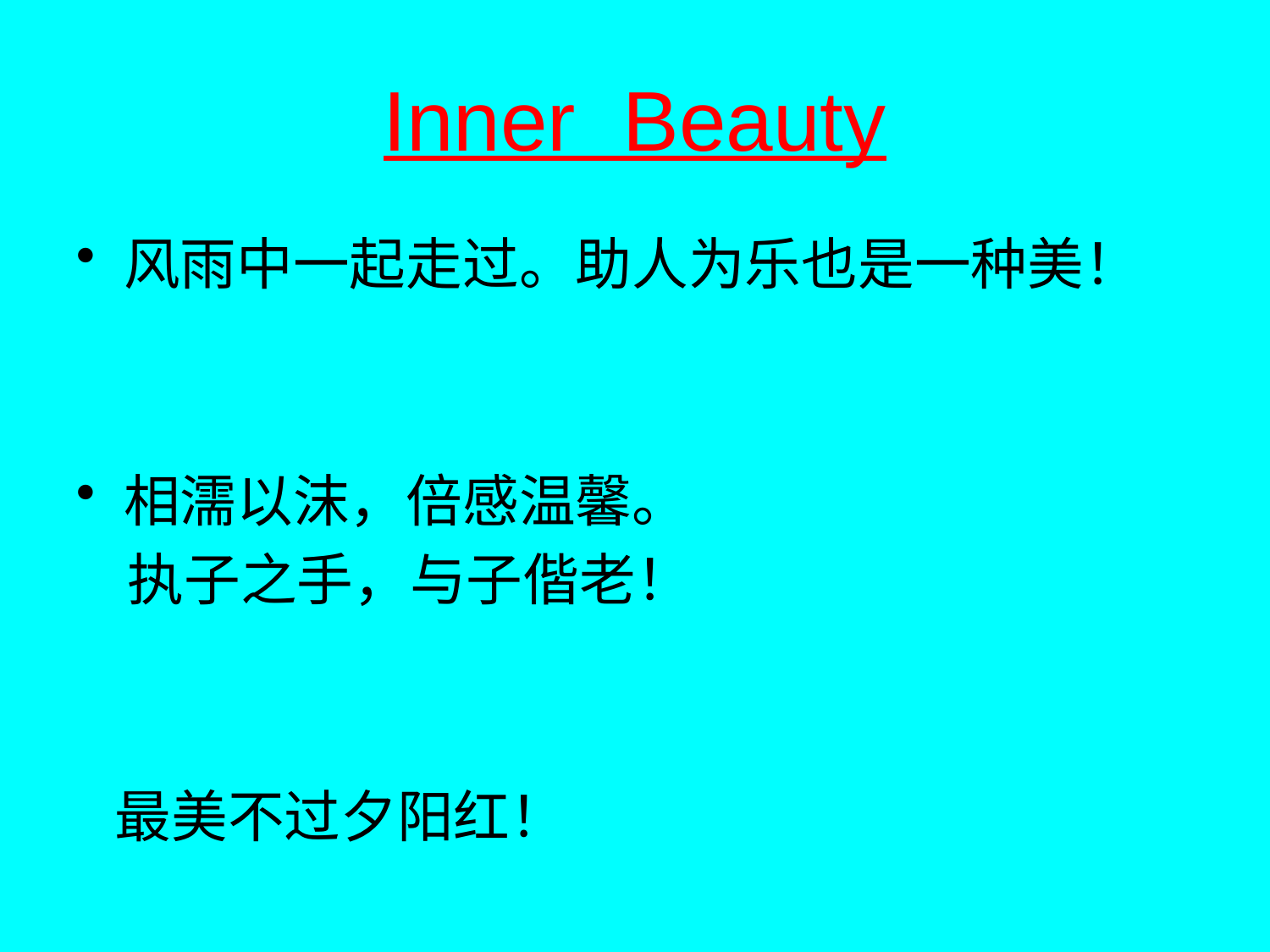

# Inner  Beauty
风雨中一起走过。助人为乐也是一种美！

相濡以沫，倍感温馨。
   执子之手，与子偕老！

  最美不过夕阳红！